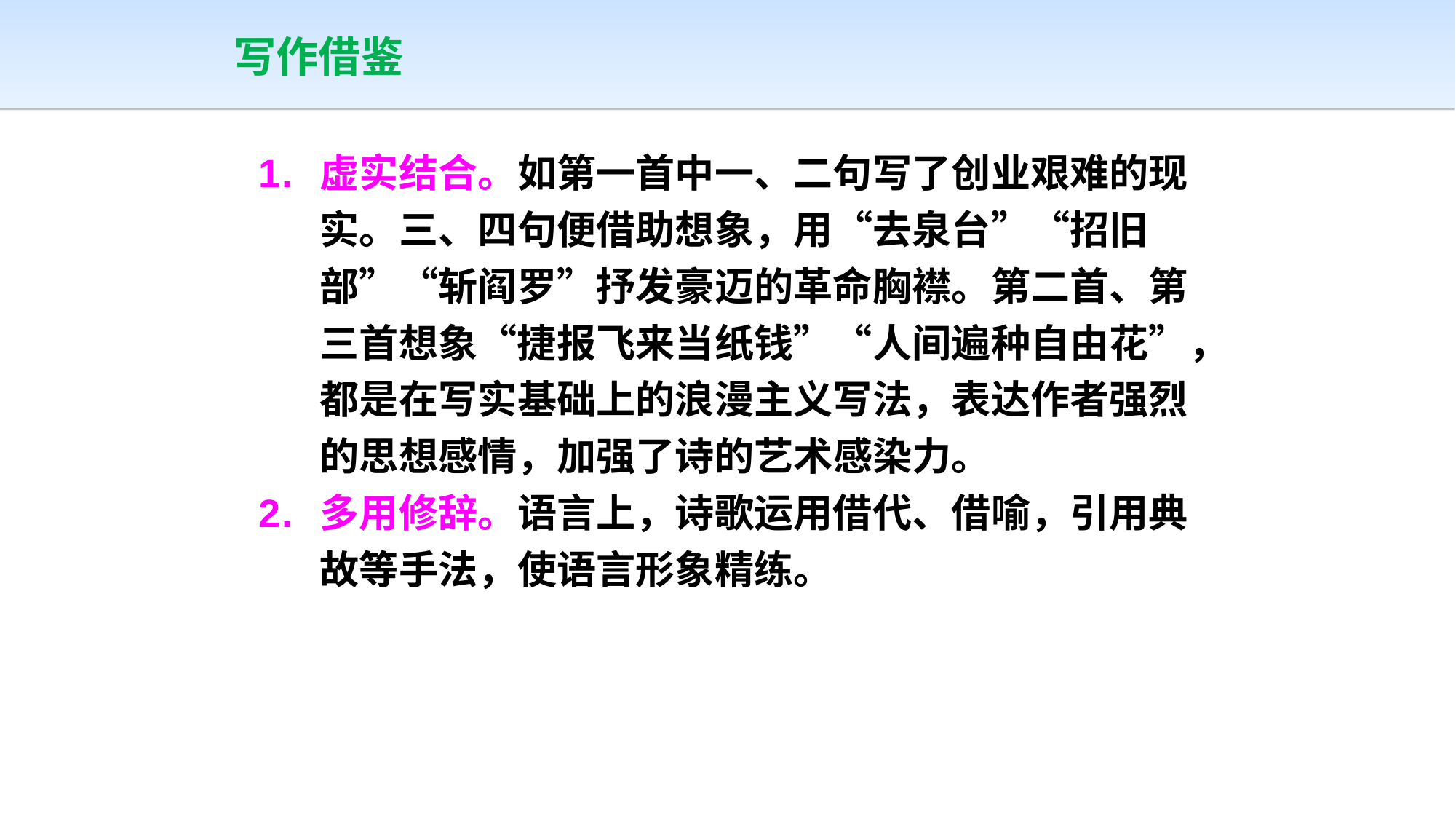

写作借鉴
虚实结合。如第一首中一、二句写了创业艰难的现实。三、四句便借助想象，用“去泉台”“招旧部”“斩阎罗”抒发豪迈的革命胸襟。第二首、第三首想象“捷报飞来当纸钱”“人间遍种自由花”，都是在写实基础上的浪漫主义写法，表达作者强烈的思想感情，加强了诗的艺术感染力。
多用修辞。语言上，诗歌运用借代、借喻，引用典故等手法，使语言形象精练。